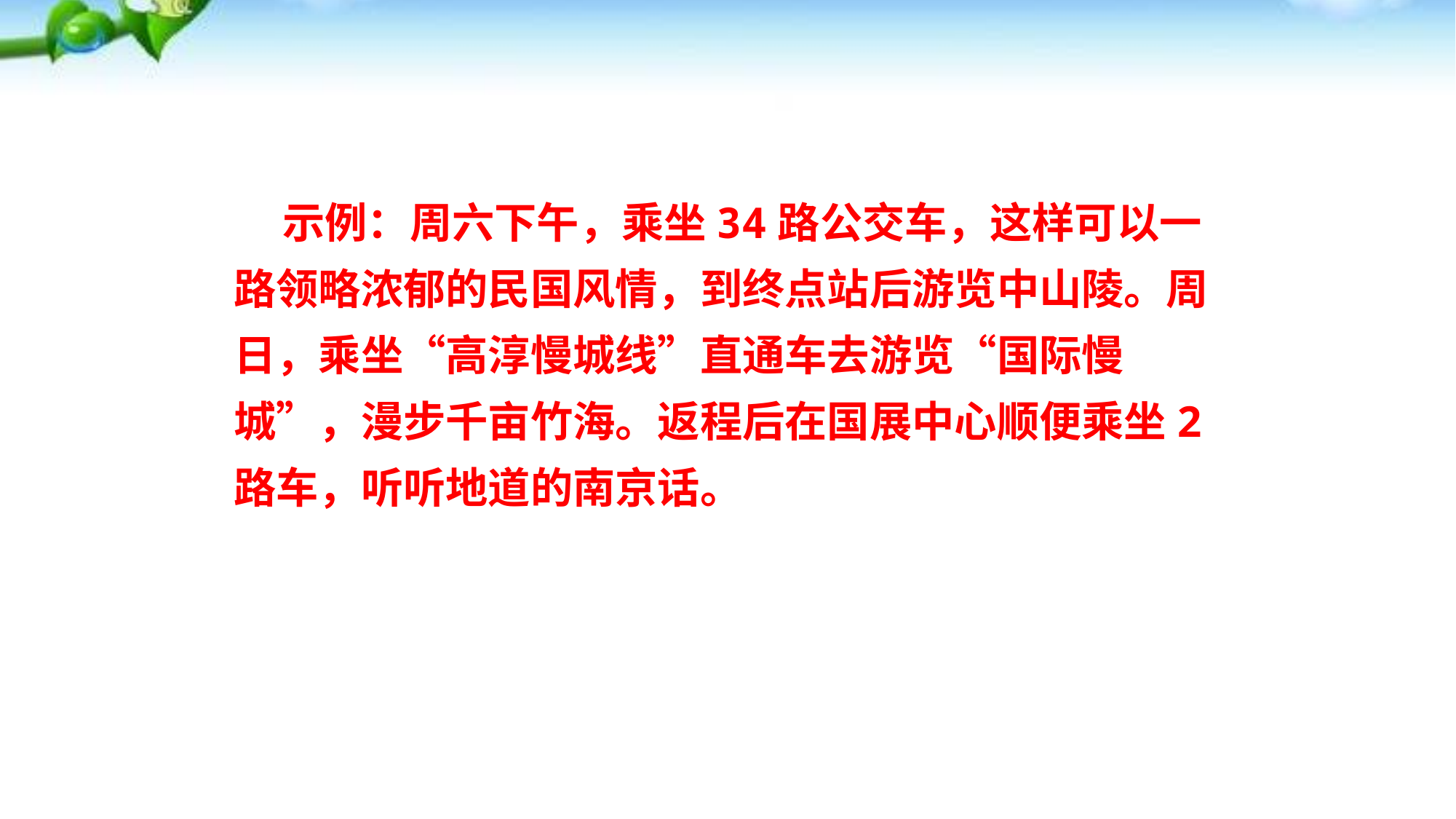

示例：周六下午，乘坐34路公交车，这样可以一路领略浓郁的民国风情，到终点站后游览中山陵。周日，乘坐“高淳慢城线”直通车去游览“国际慢城”，漫步千亩竹海。返程后在国展中心顺便乘坐2路车，听听地道的南京话。